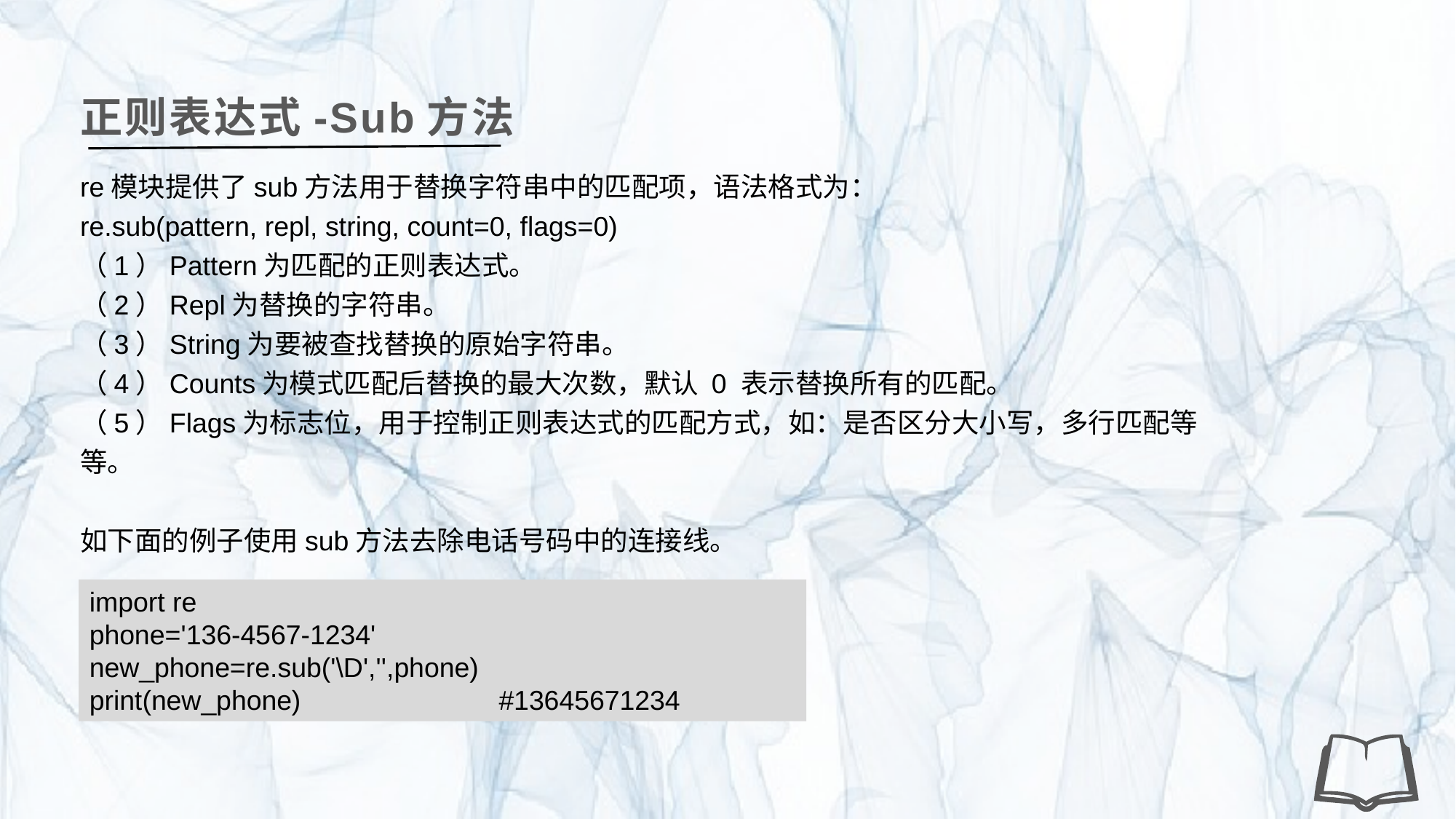

正则表达式-Sub方法
re模块提供了sub方法用于替换字符串中的匹配项，语法格式为：
re.sub(pattern, repl, string, count=0, flags=0)
（1）Pattern为匹配的正则表达式。
（2）Repl为替换的字符串。
（3）String为要被查找替换的原始字符串。
（4）Counts为模式匹配后替换的最大次数，默认 0 表示替换所有的匹配。
（5）Flags为标志位，用于控制正则表达式的匹配方式，如：是否区分大小写，多行匹配等等。

如下面的例子使用sub方法去除电话号码中的连接线。
import re
phone='136-4567-1234'
new_phone=re.sub('\D','',phone)
print(new_phone)                          #13645671234

61